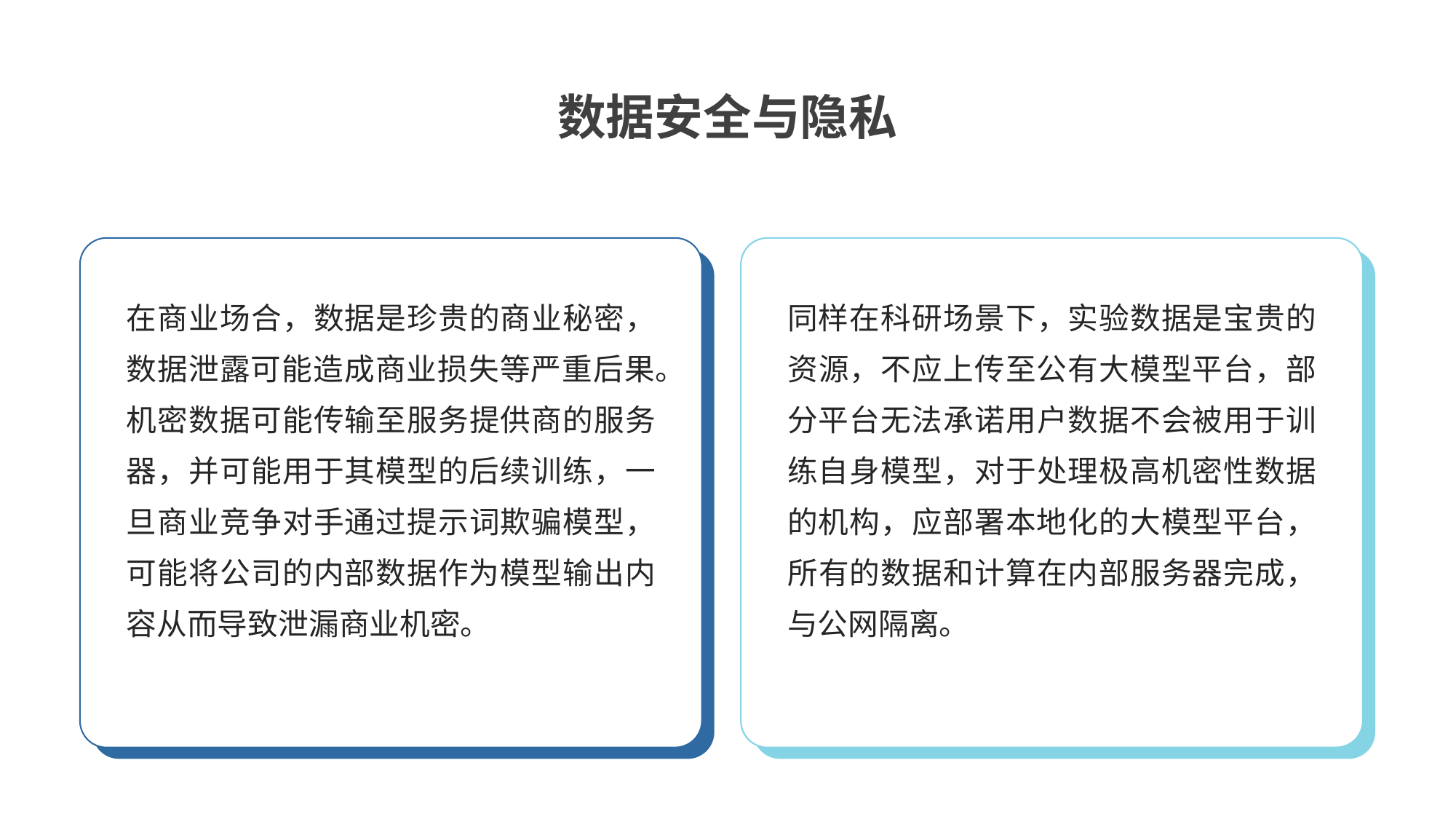

数据安全与隐私
在商业场合，数据是珍贵的商业秘密，数据泄露可能造成商业损失等严重后果。机密数据可能传输至服务提供商的服务器，并可能用于其模型的后续训练，一旦商业竞争对手通过提示词欺骗模型，可能将公司的内部数据作为模型输出内容从而导致泄漏商业机密。
同样在科研场景下，实验数据是宝贵的资源，不应上传至公有大模型平台，部分平台无法承诺用户数据不会被用于训练自身模型，对于处理极高机密性数据的机构，应部署本地化的大模型平台，所有的数据和计算在内部服务器完成，与公网隔离。